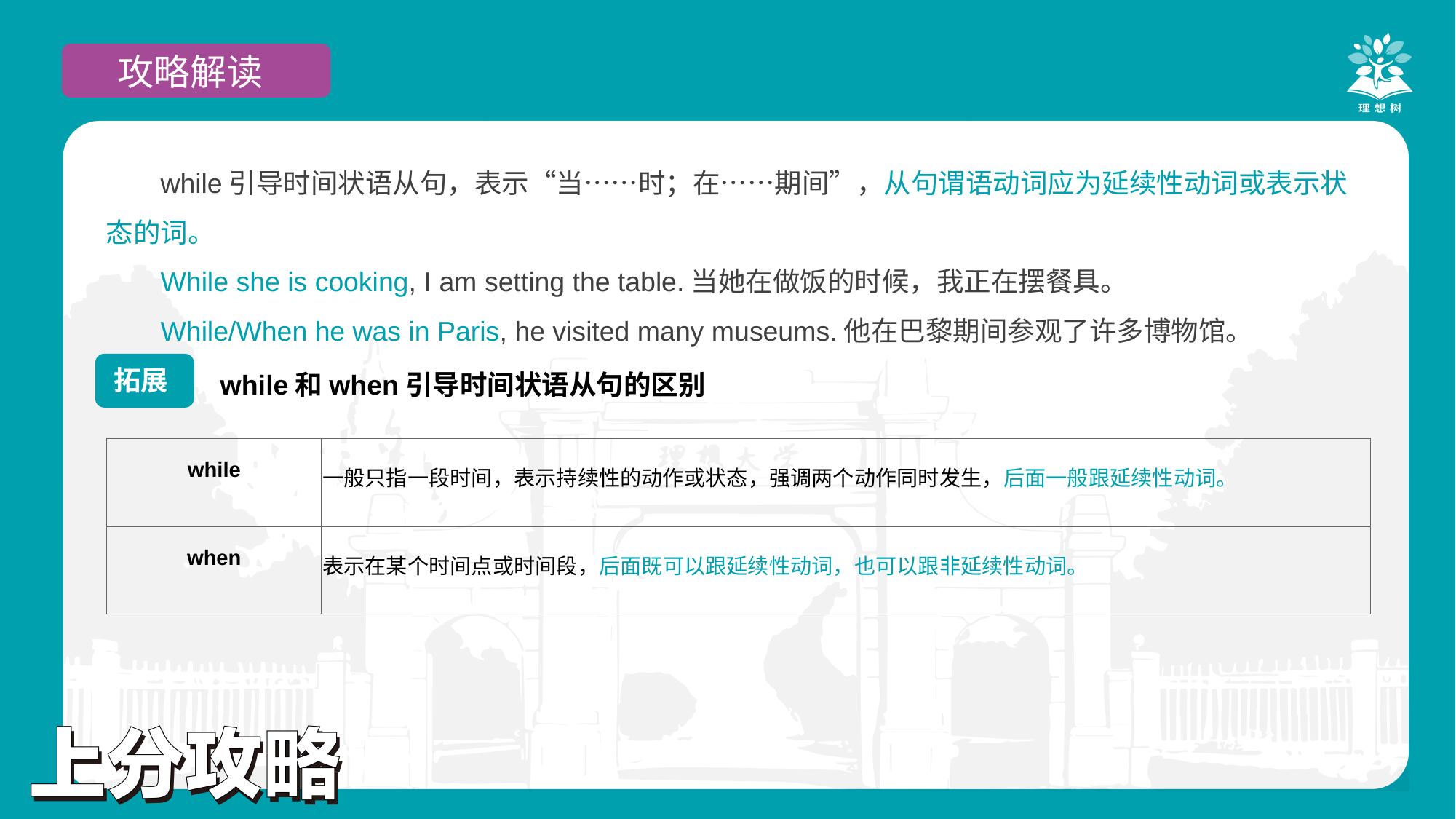

攻略解读
while引导时间状语从句，表示“当……时；在……期间”，从句谓语动词应为延续性动词或表示状态的词。
While she is cooking, I am setting the table.当她在做饭的时候，我正在摆餐具。
While/When he was in Paris, he visited many museums.他在巴黎期间参观了许多博物馆。
while和when引导时间状语从句的区别

拓展
| while | 一般只指一段时间，表示持续性的动作或状态，强调两个动作同时发生，后面一般跟延续性动词。 |
| --- | --- |
| when | 表示在某个时间点或时间段，后面既可以跟延续性动词，也可以跟非延续性动词。 |